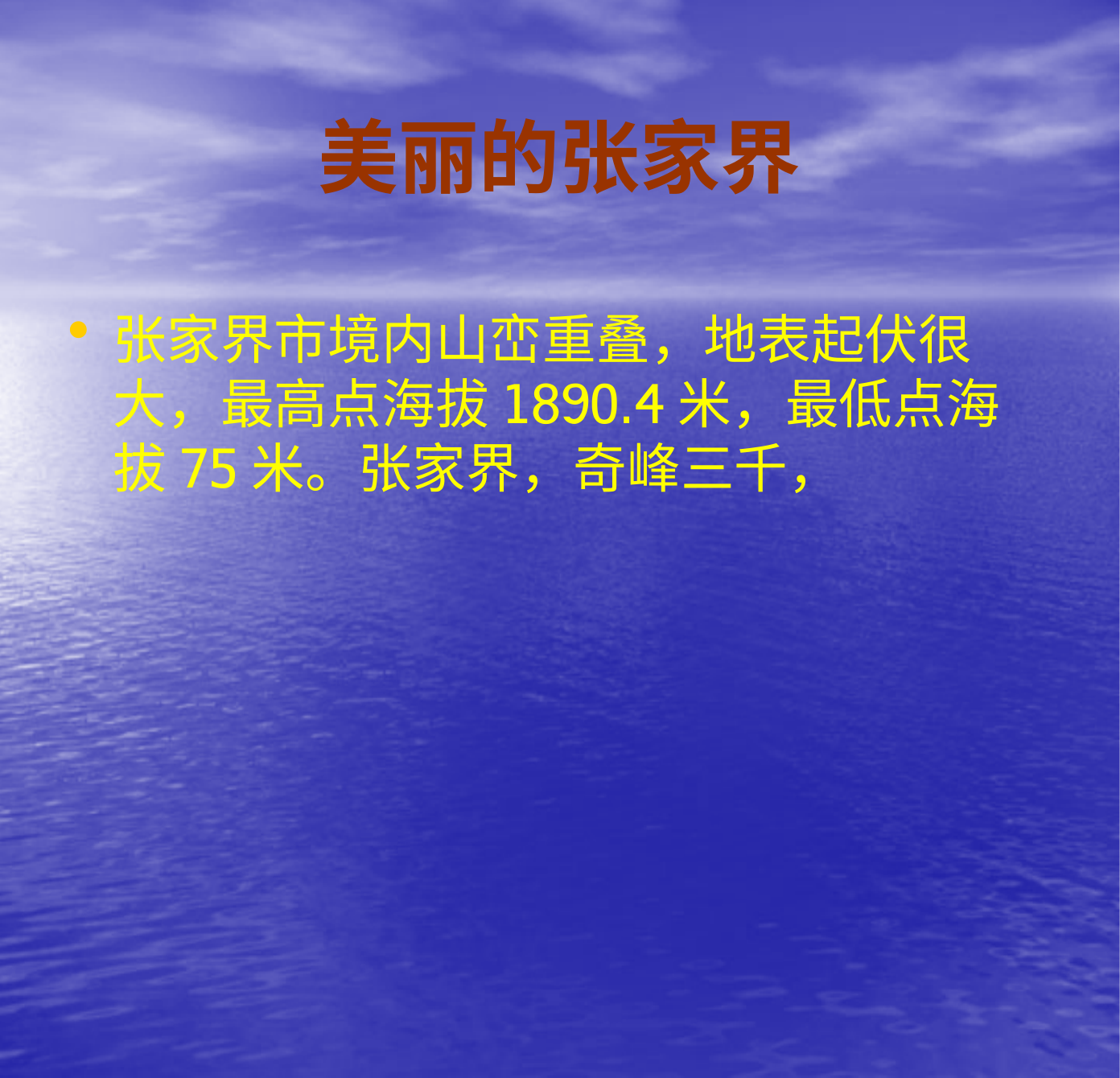

# 美丽的张家界
张家界市境内山峦重叠，地表起伏很大，最高点海拔1890.4米，最低点海拔75米。张家界，奇峰三千，